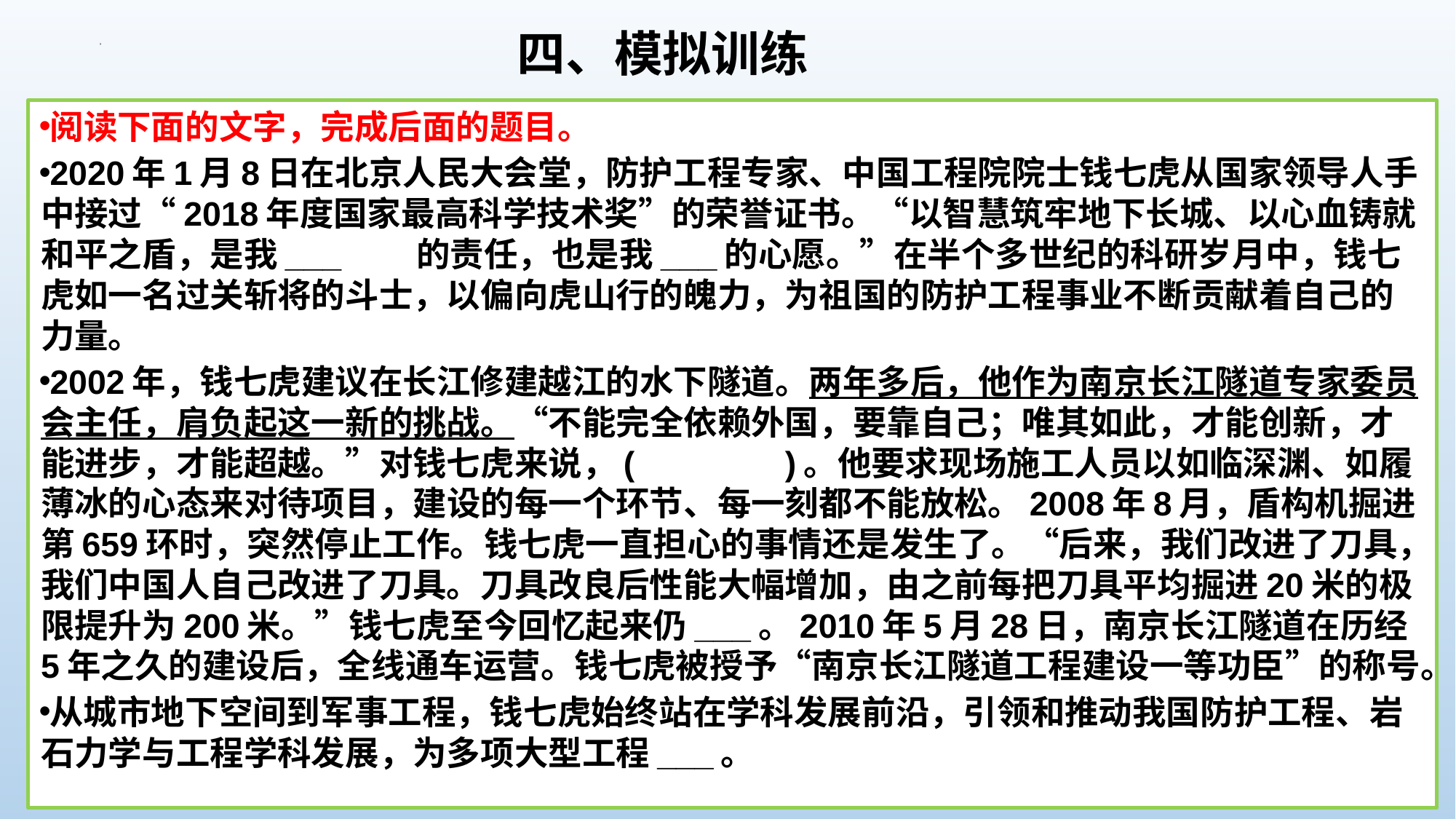

四、模拟训练
阅读下面的文字，完成后面的题目。
2020年1月8日在北京人民大会堂，防护工程专家、中国工程院院士钱七虎从国家领导人手中接过“2018年度国家最高科学技术奖”的荣誉证书。“以智慧筑牢地下长城、以心血铸就和平之盾，是我___　　的责任，也是我___的心愿。”在半个多世纪的科研岁月中，钱七虎如一名过关斩将的斗士，以偏向虎山行的魄力，为祖国的防护工程事业不断贡献着自己的力量。
2002年，钱七虎建议在长江修建越江的水下隧道。两年多后，他作为南京长江隧道专家委员会主任，肩负起这一新的挑战。“不能完全依赖外国，要靠自己；唯其如此，才能创新，才能进步，才能超越。”对钱七虎来说，(　　　　)。他要求现场施工人员以如临深渊、如履薄冰的心态来对待项目，建设的每一个环节、每一刻都不能放松。2008年8月，盾构机掘进第659环时，突然停止工作。钱七虎一直担心的事情还是发生了。“后来，我们改进了刀具，我们中国人自己改进了刀具。刀具改良后性能大幅增加，由之前每把刀具平均掘进20米的极限提升为200米。”钱七虎至今回忆起来仍___。2010年5月28日，南京长江隧道在历经5年之久的建设后，全线通车运营。钱七虎被授予“南京长江隧道工程建设一等功臣”的称号。
从城市地下空间到军事工程，钱七虎始终站在学科发展前沿，引领和推动我国防护工程、岩石力学与工程学科发展，为多项大型工程___。